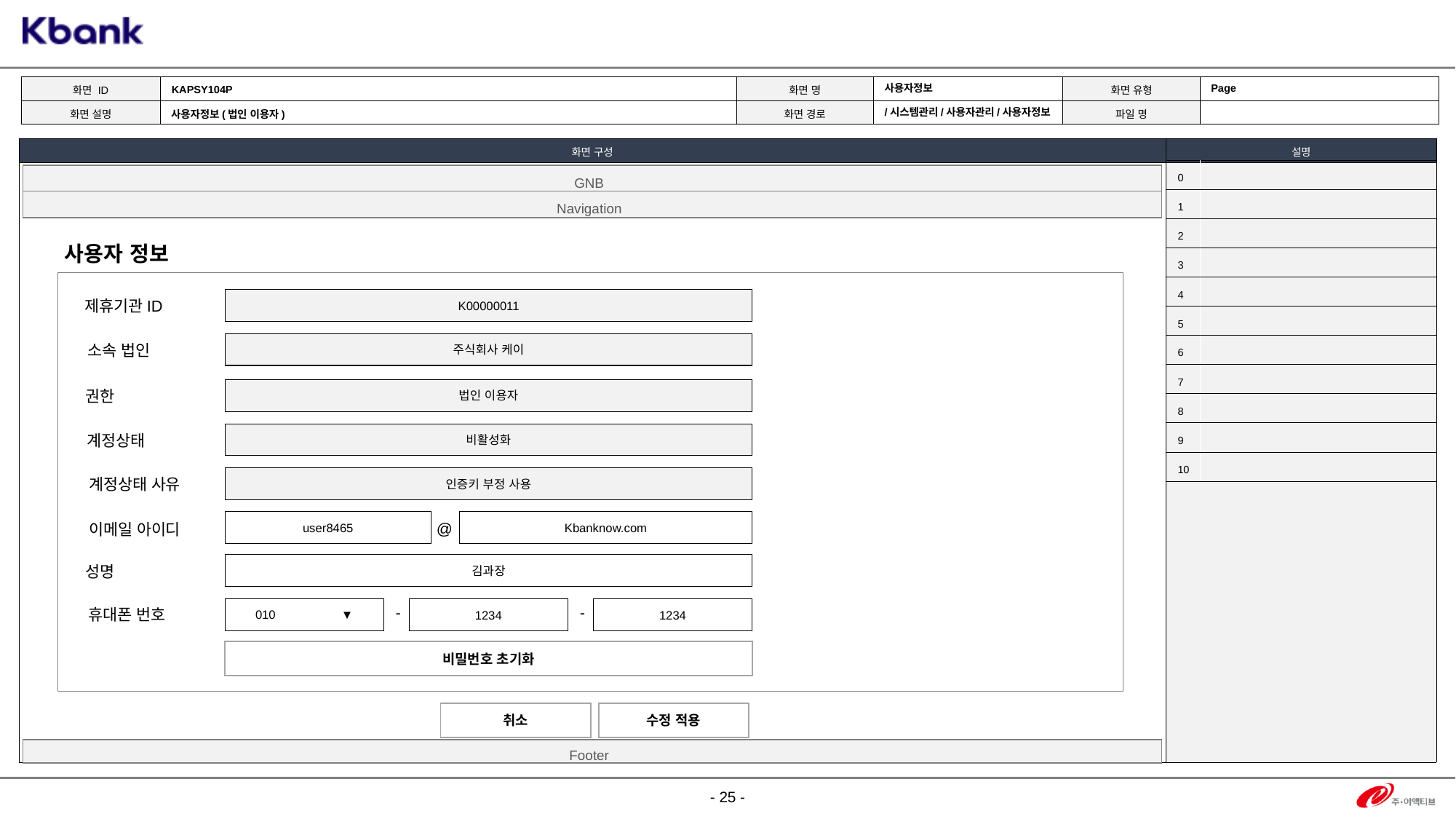

KAPSY104P
Page
사용자정보
/시스템관리/사용자관리/사용자정보

사용자정보(법인 이용자)
| 0 |  |
| --- | --- |
| 1 |  |
| 2 |  |
| 3 |  |
| 4 |  |
| 5 |  |
| 6 |  |
| 7 |  |
| 8 |  |
| 9 |  |
| 10 |  |
GNB
Navigation
사용자 정보

K00000011
제휴기관ID
주식회사 케이
소속 법인
법인 이용자
권한
비활성화
계정상태
인증키 부정 사용
계정상태 사유
user8465
Kbanknow.com
@
이메일 아이디
김과장
성명
-
-
010                   ▼
1234
1234
휴대폰 번호
비밀번호 초기화
취소
수정 적용
Footer